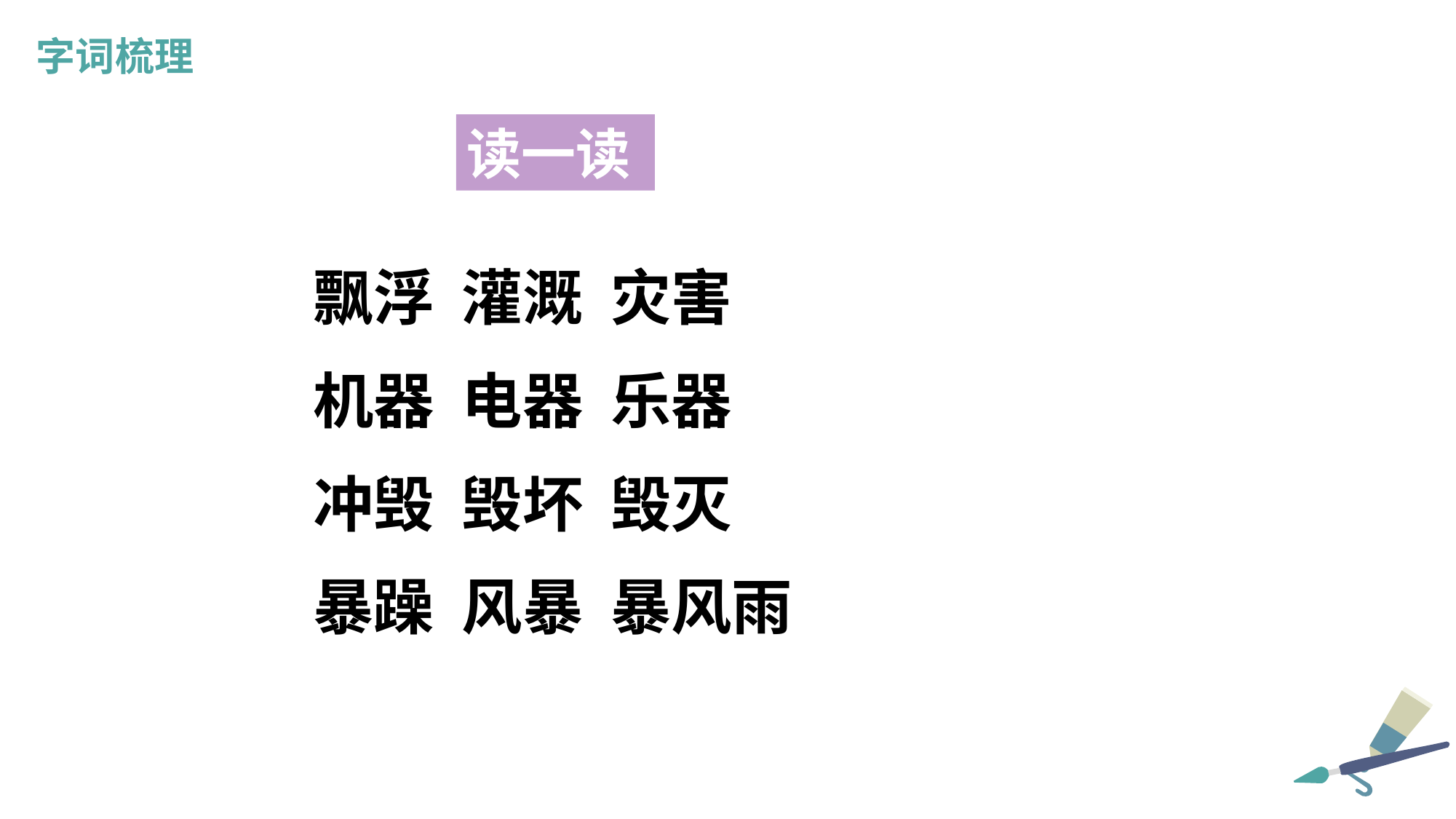

字词梳理
读一读
飘浮  灌溉  灾害
机器  电器  乐器
冲毁  毁坏  毁灭
暴躁  风暴  暴风雨